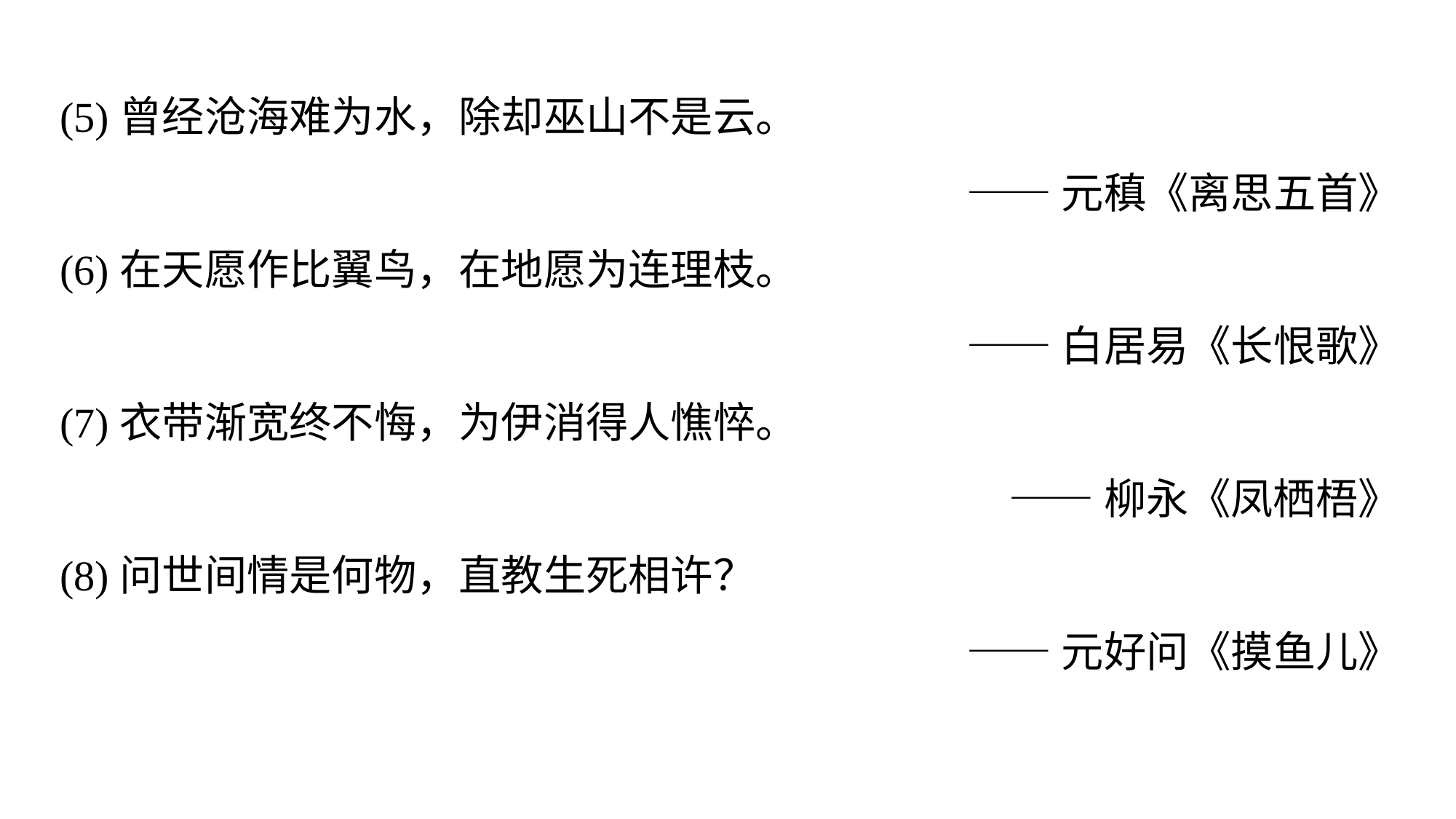

(5)曾经沧海难为水，除却巫山不是云。
——元稹《离思五首》
(6)在天愿作比翼鸟，在地愿为连理枝。
——白居易《长恨歌》
(7)衣带渐宽终不悔，为伊消得人憔悴。
——柳永《凤栖梧》
(8)问世间情是何物，直教生死相许？
——元好问《摸鱼儿》